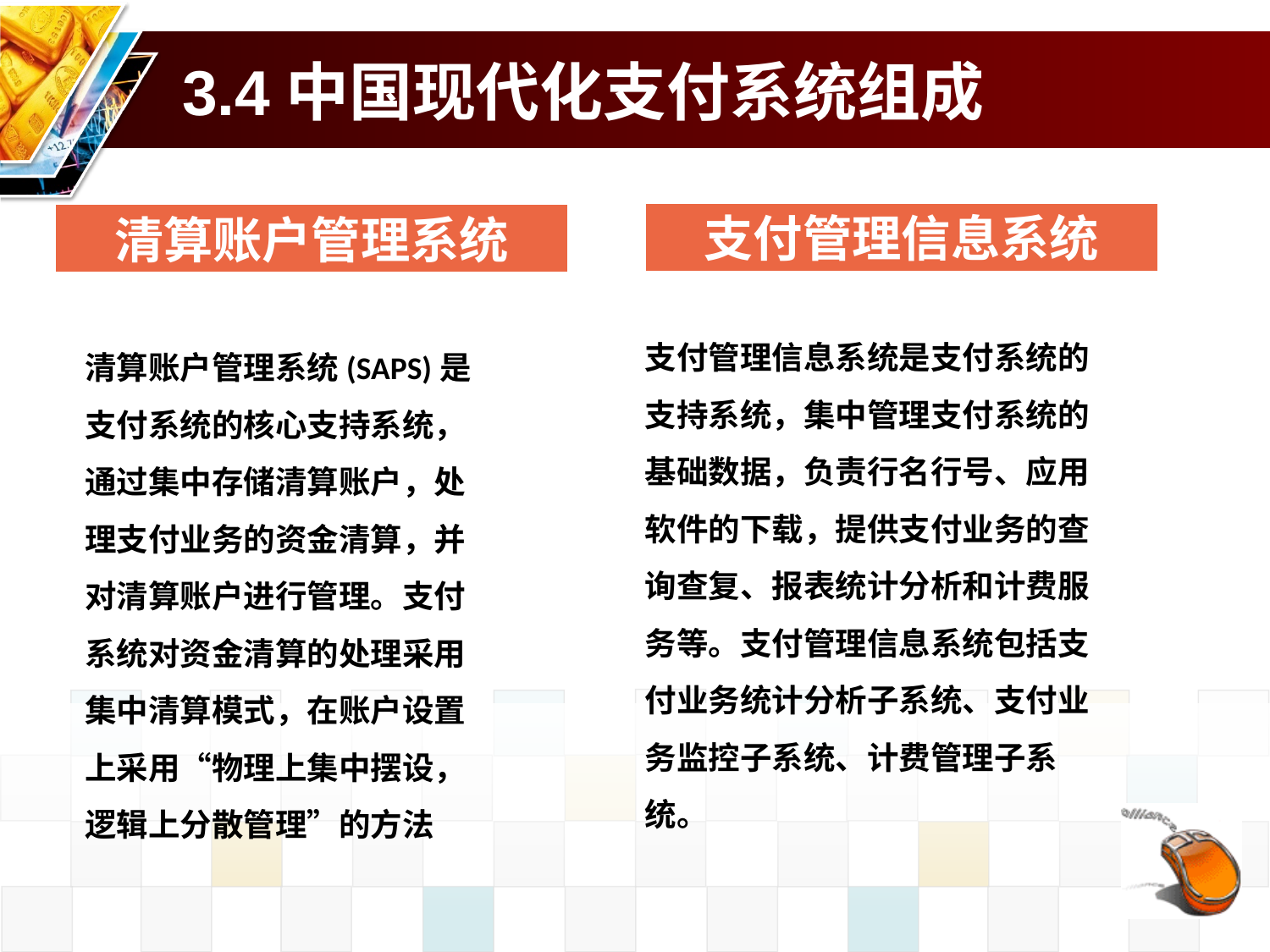

# 3.4中国现代化支付系统组成
支付管理信息系统
清算账户管理系统
支付管理信息系统是支付系统的支持系统，集中管理支付系统的基础数据，负责行名行号、应用软件的下载，提供支付业务的查询查复、报表统计分析和计费服务等。支付管理信息系统包括支付业务统计分析子系统、支付业务监控子系统、计费管理子系统。
清算账户管理系统(SAPS)是支付系统的核心支持系统，通过集中存储清算账户，处理支付业务的资金清算，并对清算账户进行管理。支付系统对资金清算的处理采用集中清算模式，在账户设置上采用“物理上集中摆设，逻辑上分散管理”的方法